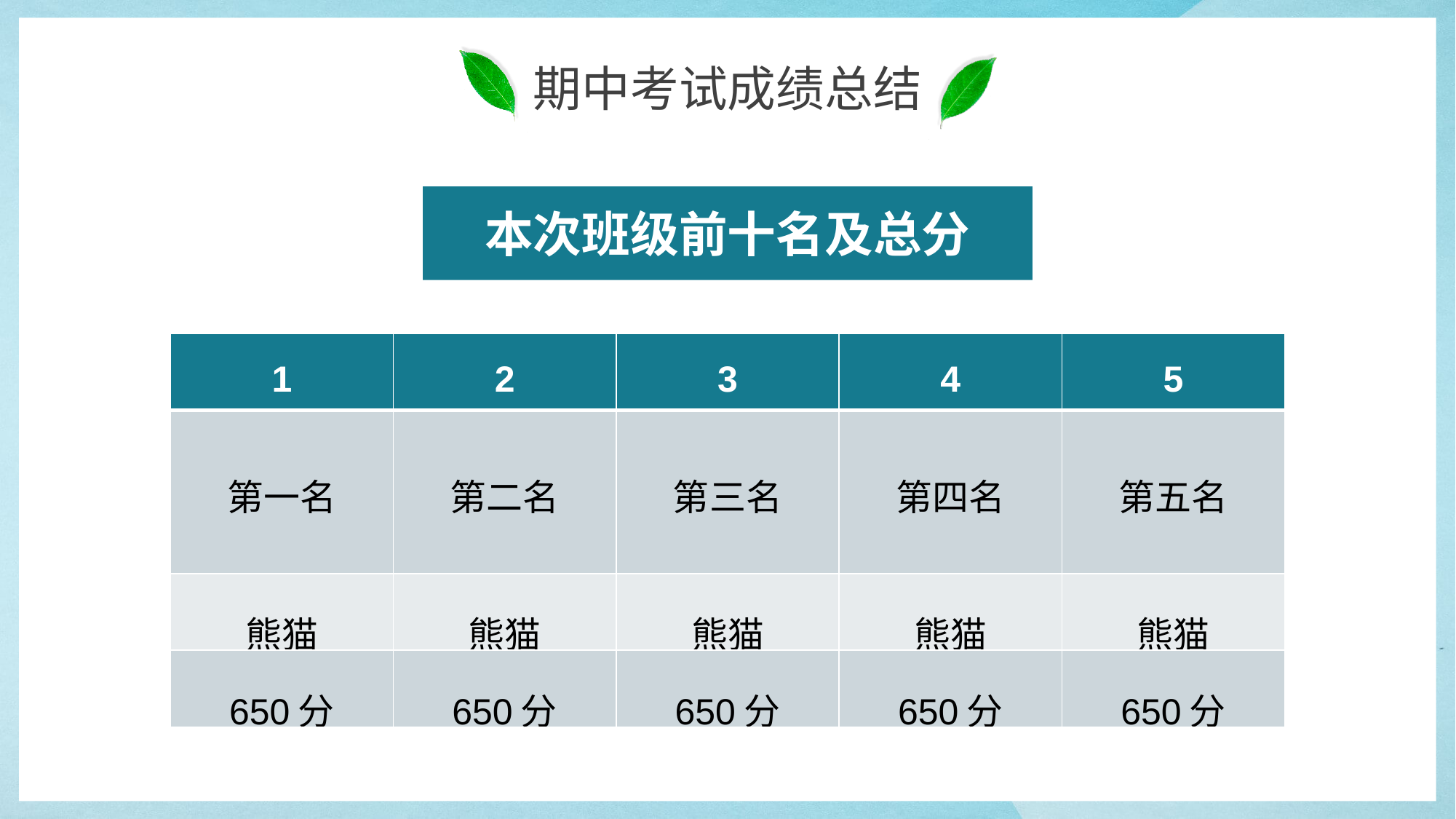

本次班级前十名及总分
| 1 | 2 | 3 | 4 | 5 |
| --- | --- | --- | --- | --- |
| 第一名 | 第二名 | 第三名 | 第四名 | 第五名 |
| 熊猫 | 熊猫 | 熊猫 | 熊猫 | 熊猫 |
| 650分 | 650分 | 650分 | 650分 | 650分 |